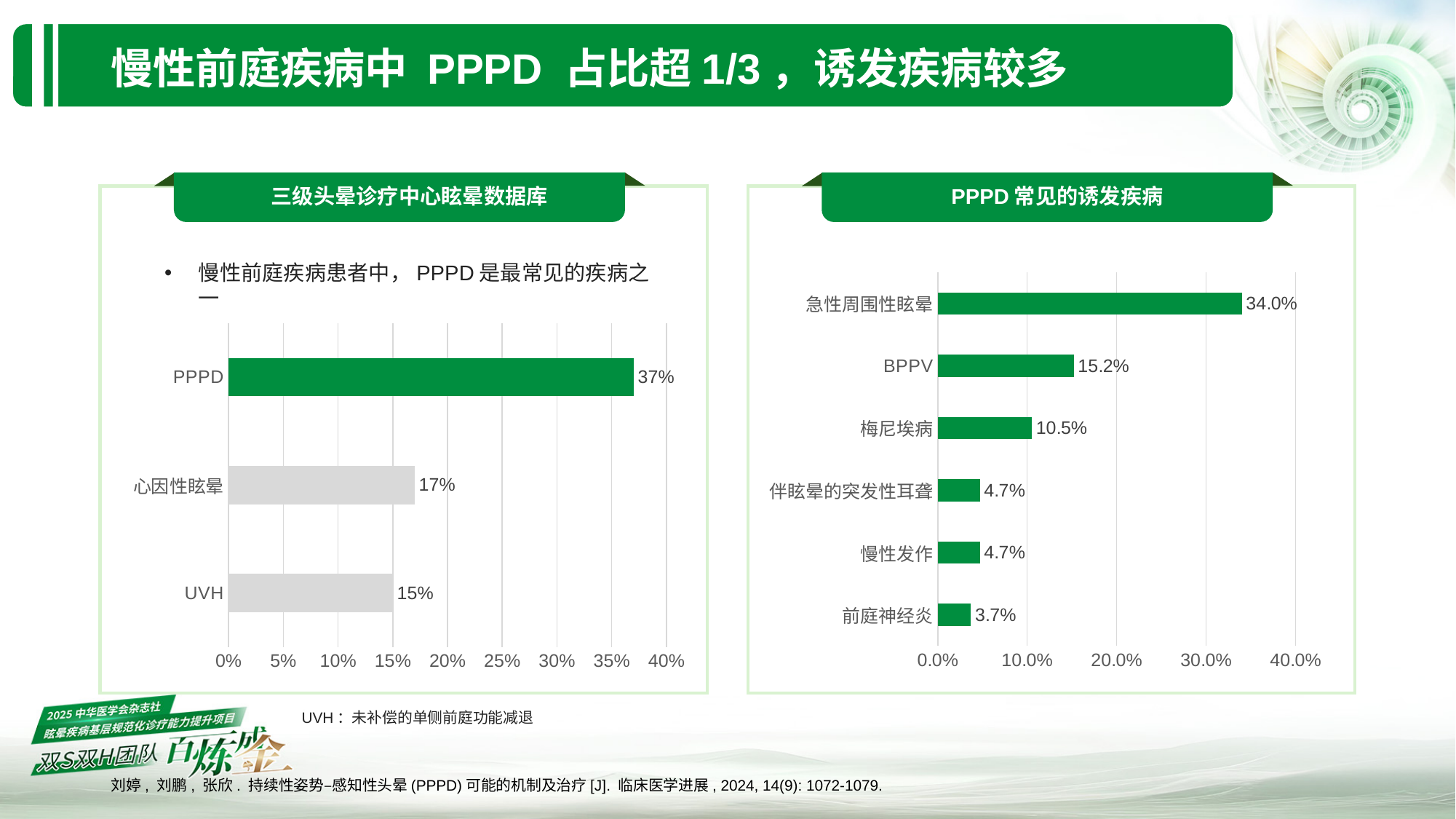

慢性前庭疾病中 PPPD 占比超1/3，诱发疾病较多
偏头痛的疼痛部位

三级头晕诊疗中心眩晕数据库

偏头痛的疼痛部位

PPPD常见的诱发疾病

慢性前庭疾病患者中，PPPD是最常见的疾病之一

### Chart

| Category | 系列 1 |
|---|---|
| 前庭神经炎 | 0.037 |
| 慢性发作 | 0.047 |
| 伴眩晕的突发性耳聋 | 0.047 |
| 梅尼埃病 | 0.105 |
| BPPV | 0.152 |
| 急性周围性眩晕 | 0.34 |

### Chart

| Category | 系列 1 |
|---|---|
| UVH | 0.15 |
| 心因性眩晕 | 0.17 |
| PPPD | 0.37 |
UVH：未补偿的单侧前庭功能减退
刘婷, 刘鹏, 张欣. 持续性姿势–感知性头晕(PPPD)可能的机制及治疗[J]. 临床医学进展, 2024, 14(9): 1072-1079.